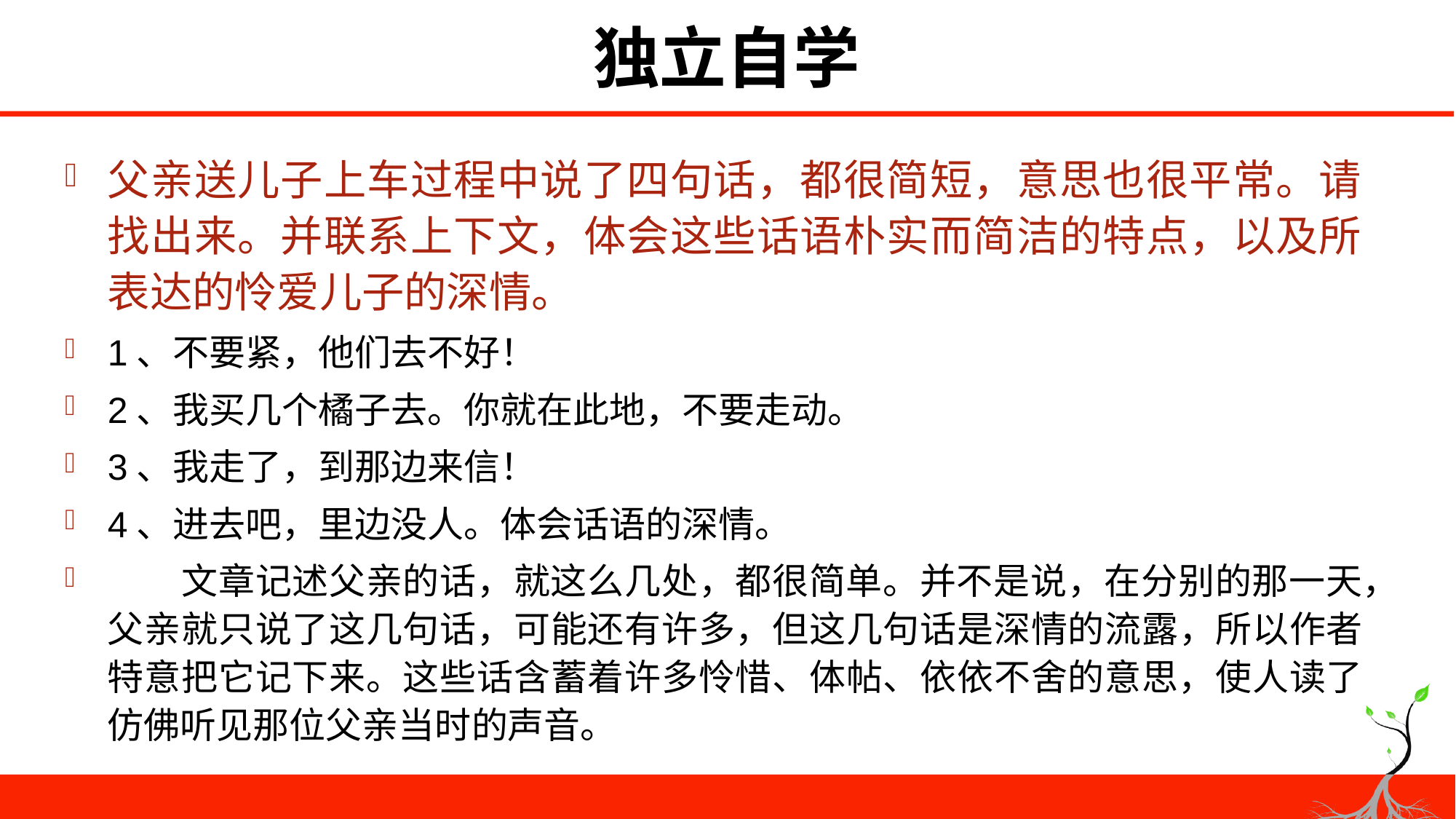

# 独立自学
父亲送儿子上车过程中说了四句话，都很简短，意思也很平常。请找出来。并联系上下文，体会这些话语朴实而简洁的特点，以及所表达的怜爱儿子的深情。
1、不要紧，他们去不好！
2、我买几个橘子去。你就在此地，不要走动。
3、我走了，到那边来信！
4、进去吧，里边没人。体会话语的深情。
　　文章记述父亲的话，就这么几处，都很简单。并不是说，在分别的那一天，父亲就只说了这几句话，可能还有许多，但这几句话是深情的流露，所以作者特意把它记下来。这些话含蓄着许多怜惜、体帖、依依不舍的意思，使人读了仿佛听见那位父亲当时的声音。